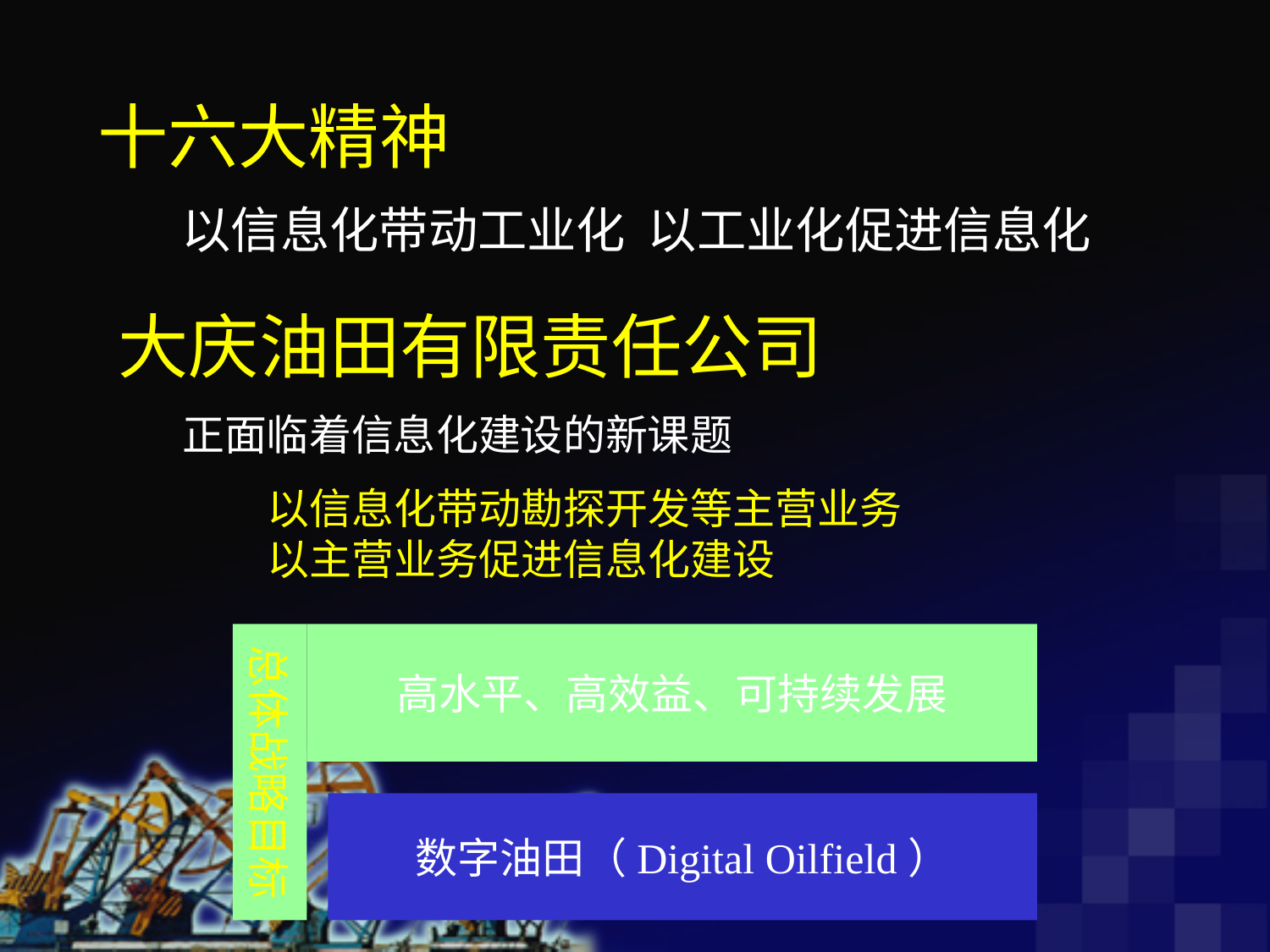

十六大精神
以信息化带动工业化  以工业化促进信息化
大庆油田有限责任公司
正面临着信息化建设的新课题

以信息化带动勘探开发等主营业务
以主营业务促进信息化建设
总体战略目标
高水平、高效益、可持续发展
数字油田（Digital Oilfield）